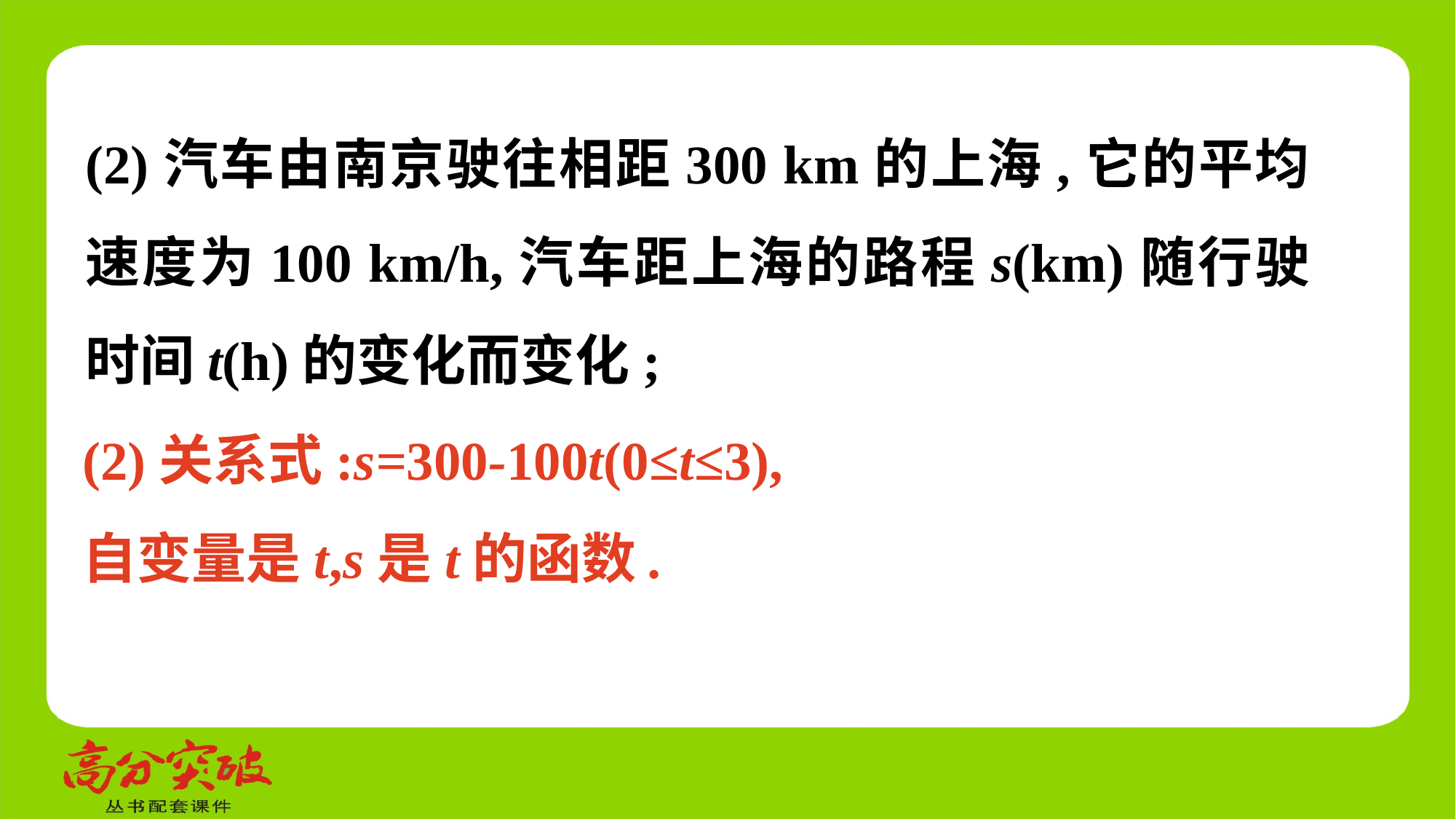

(2)汽车由南京驶往相距300 km的上海,它的平均速度为100 km/h,汽车距上海的路程s(km)随行驶时间t(h)的变化而变化;
(2)关系式:s=300-100t(0≤t≤3),
自变量是t,s是t的函数.